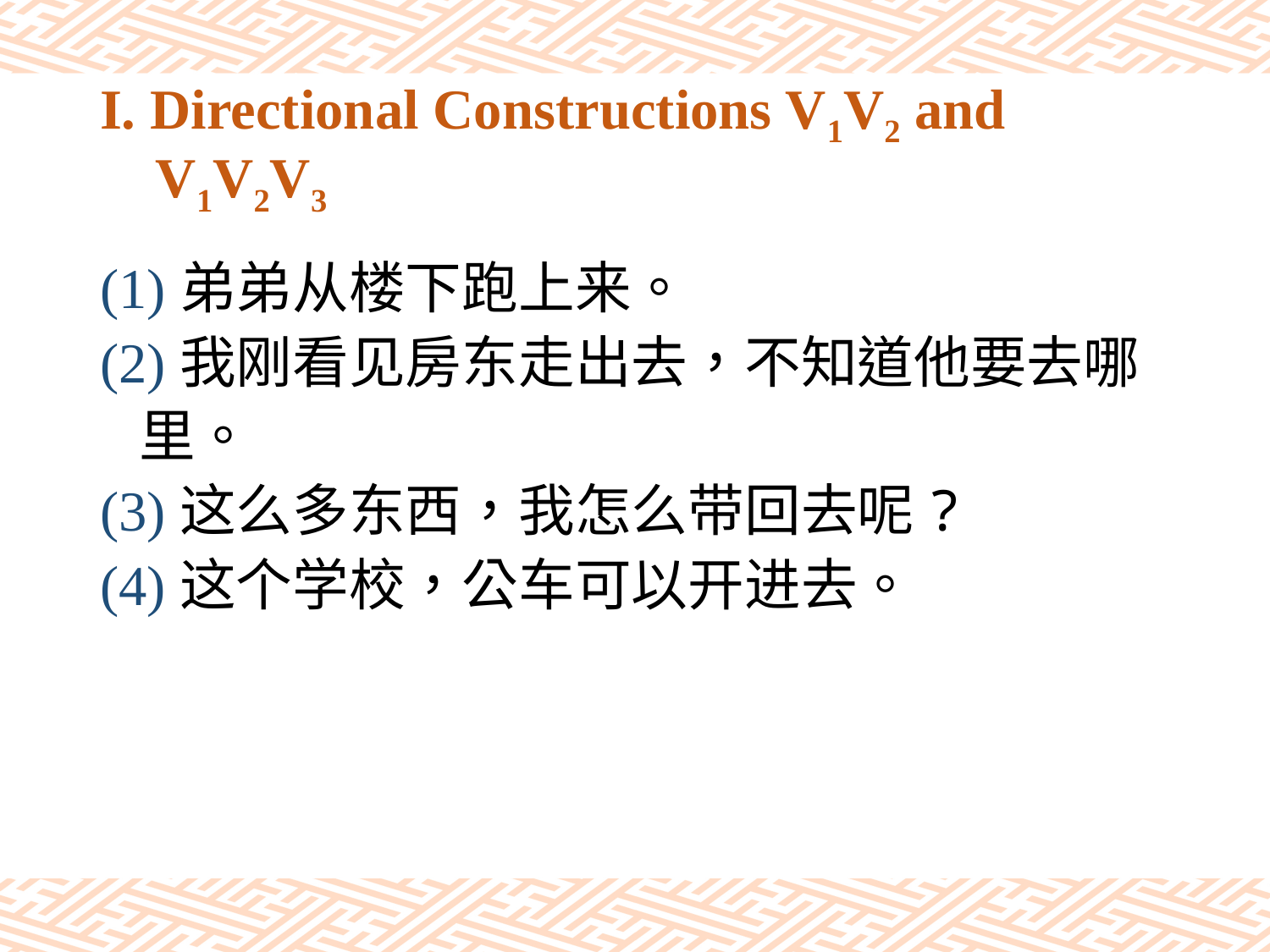

# I. Directional Constructions V1V2 and V1V2V3
(1)弟弟从楼下跑上来。
(2)我刚看见房东走出去，不知道他要去哪
  里。
(3)这么多东西，我怎么带回去呢?
(4)这个学校，公车可以开进去。